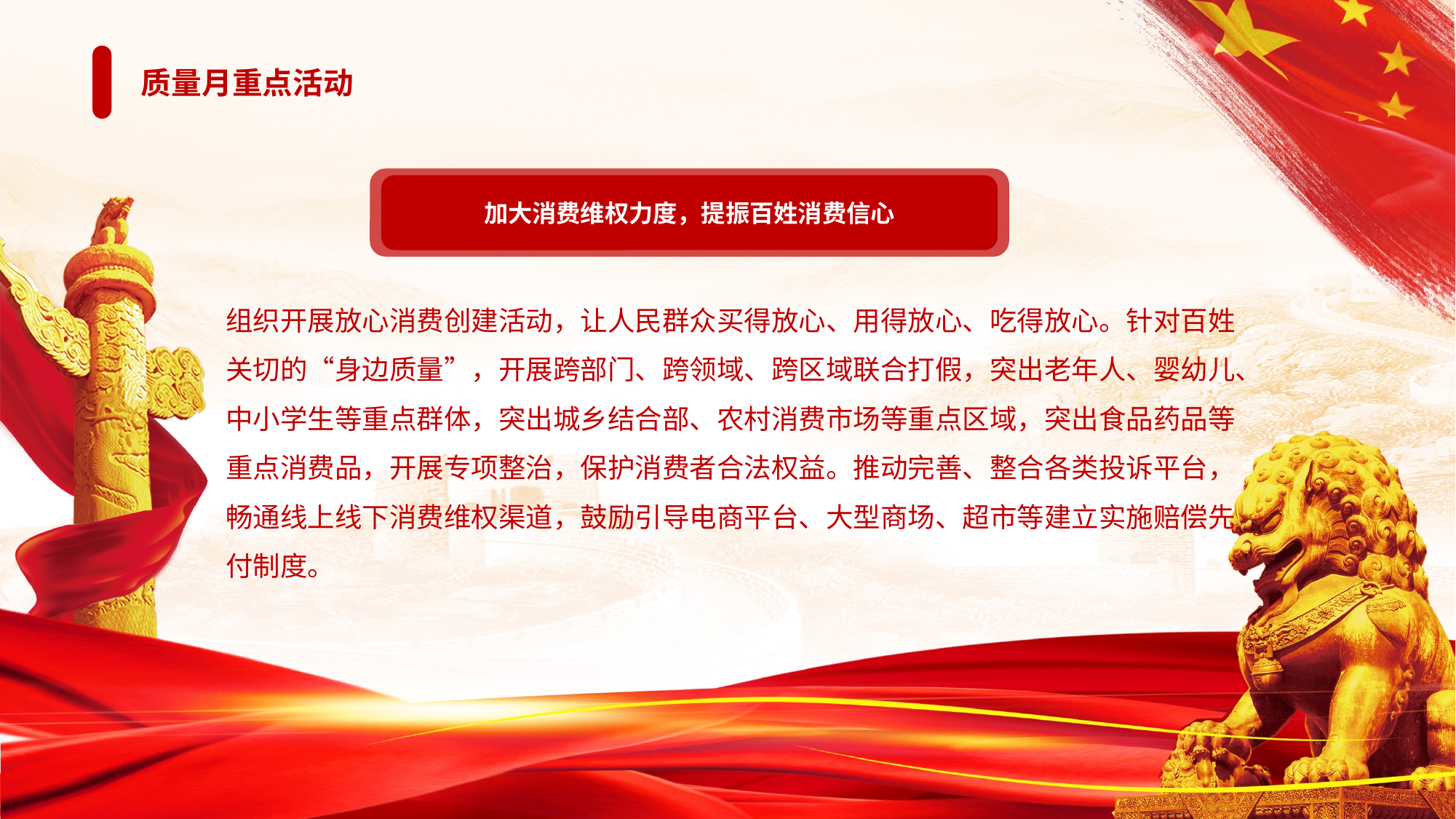

质量月重点活动

加大消费维权力度，提振百姓消费信心
组织开展放心消费创建活动，让人民群众买得放心、用得放心、吃得放心。针对百姓关切的“身边质量”，开展跨部门、跨领域、跨区域联合打假，突出老年人、婴幼儿、中小学生等重点群体，突出城乡结合部、农村消费市场等重点区域，突出食品药品等重点消费品，开展专项整治，保护消费者合法权益。推动完善、整合各类投诉平台，畅通线上线下消费维权渠道，鼓励引导电商平台、大型商场、超市等建立实施赔偿先付制度。